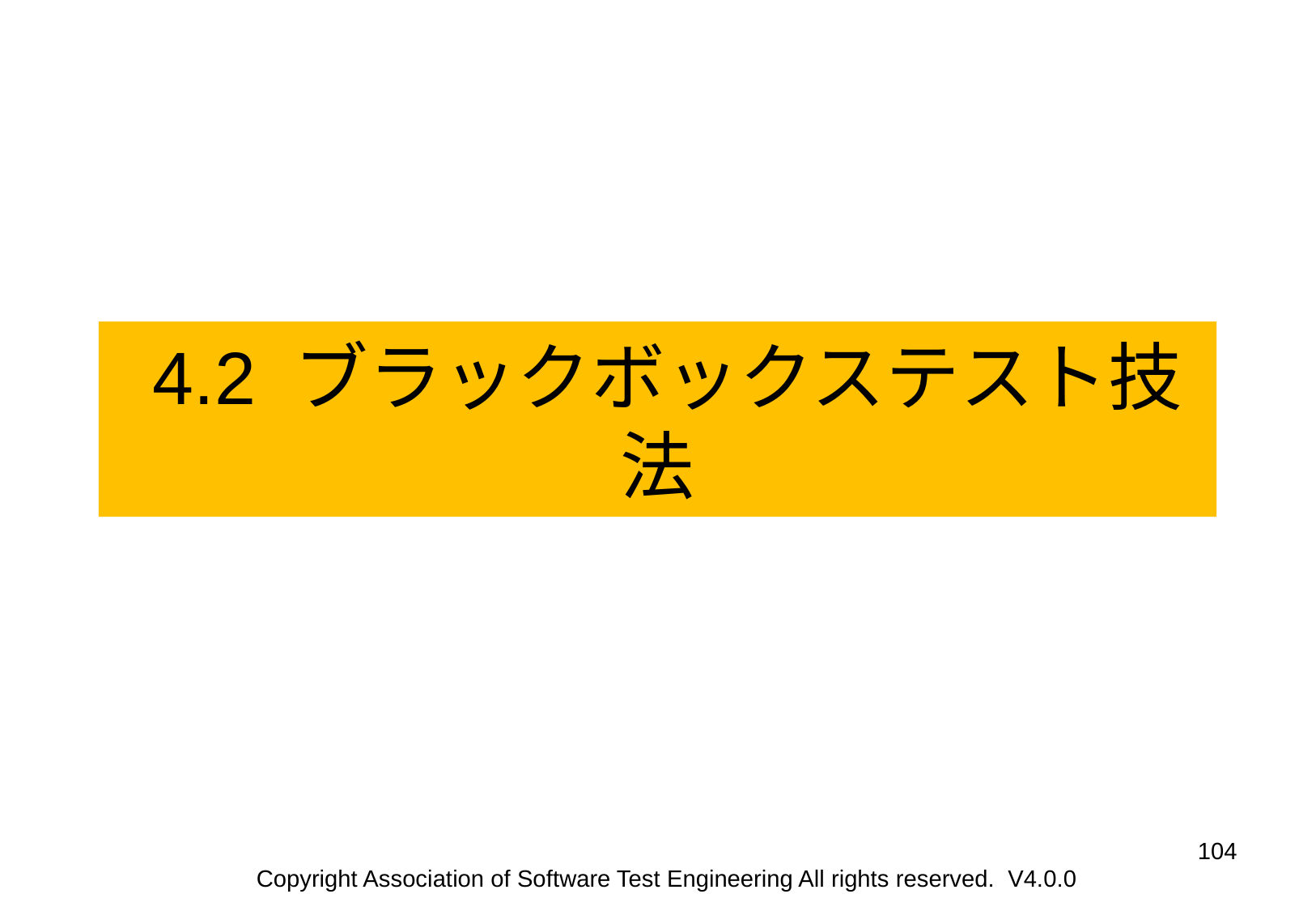

4.2 ブラックボックステスト技法
104
Copyright Association of Software Test Engineering All rights reserved.  V4.0.0